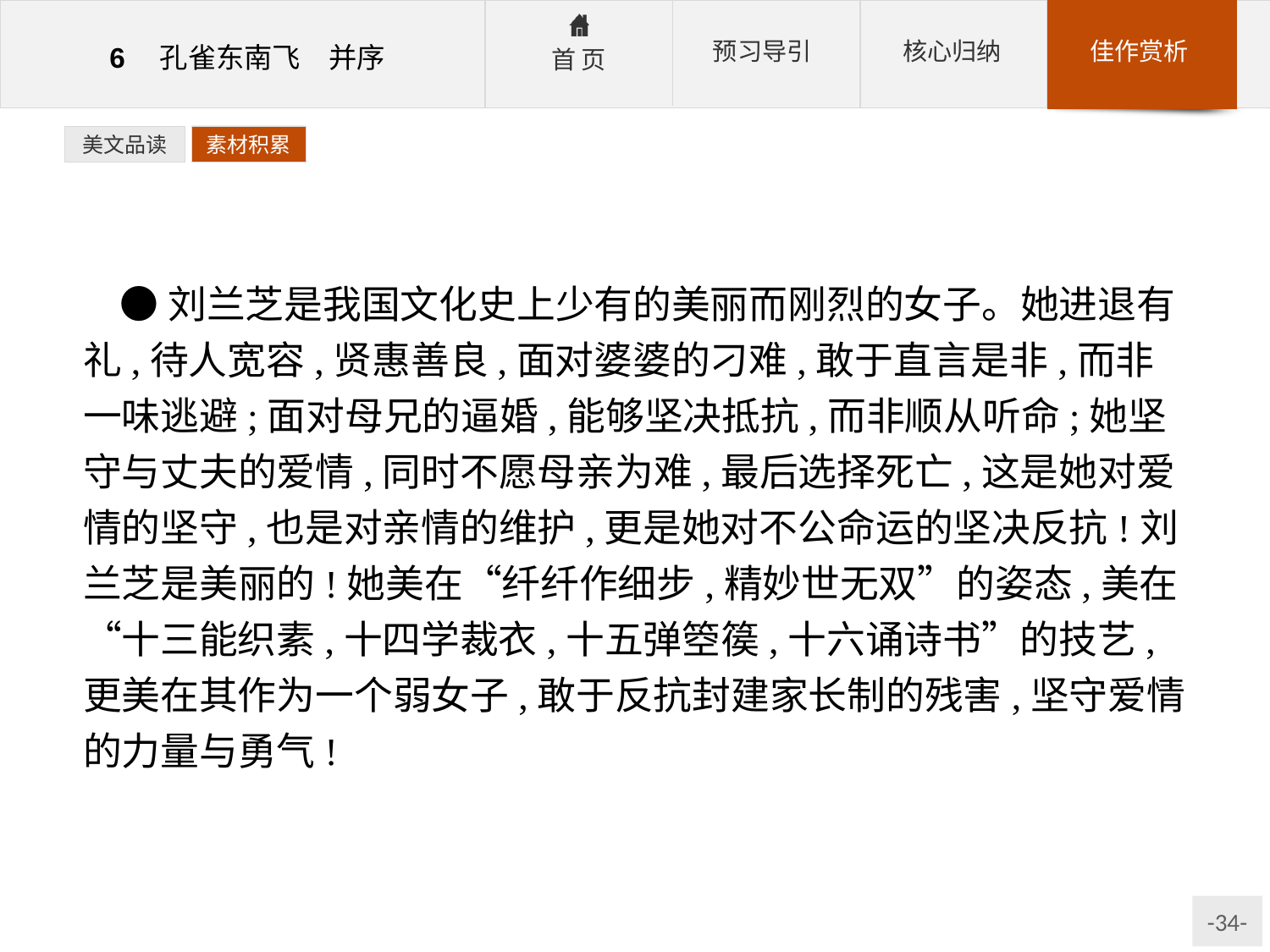

美文品读
素材积累
●刘兰芝是我国文化史上少有的美丽而刚烈的女子。她进退有礼,待人宽容,贤惠善良,面对婆婆的刁难,敢于直言是非,而非一味逃避;面对母兄的逼婚,能够坚决抵抗,而非顺从听命;她坚守与丈夫的爱情,同时不愿母亲为难,最后选择死亡,这是她对爱情的坚守,也是对亲情的维护,更是她对不公命运的坚决反抗!刘兰芝是美丽的!她美在“纤纤作细步,精妙世无双”的姿态,美在“十三能织素,十四学裁衣,十五弹箜篌,十六诵诗书”的技艺,更美在其作为一个弱女子,敢于反抗封建家长制的残害,坚守爱情的力量与勇气!